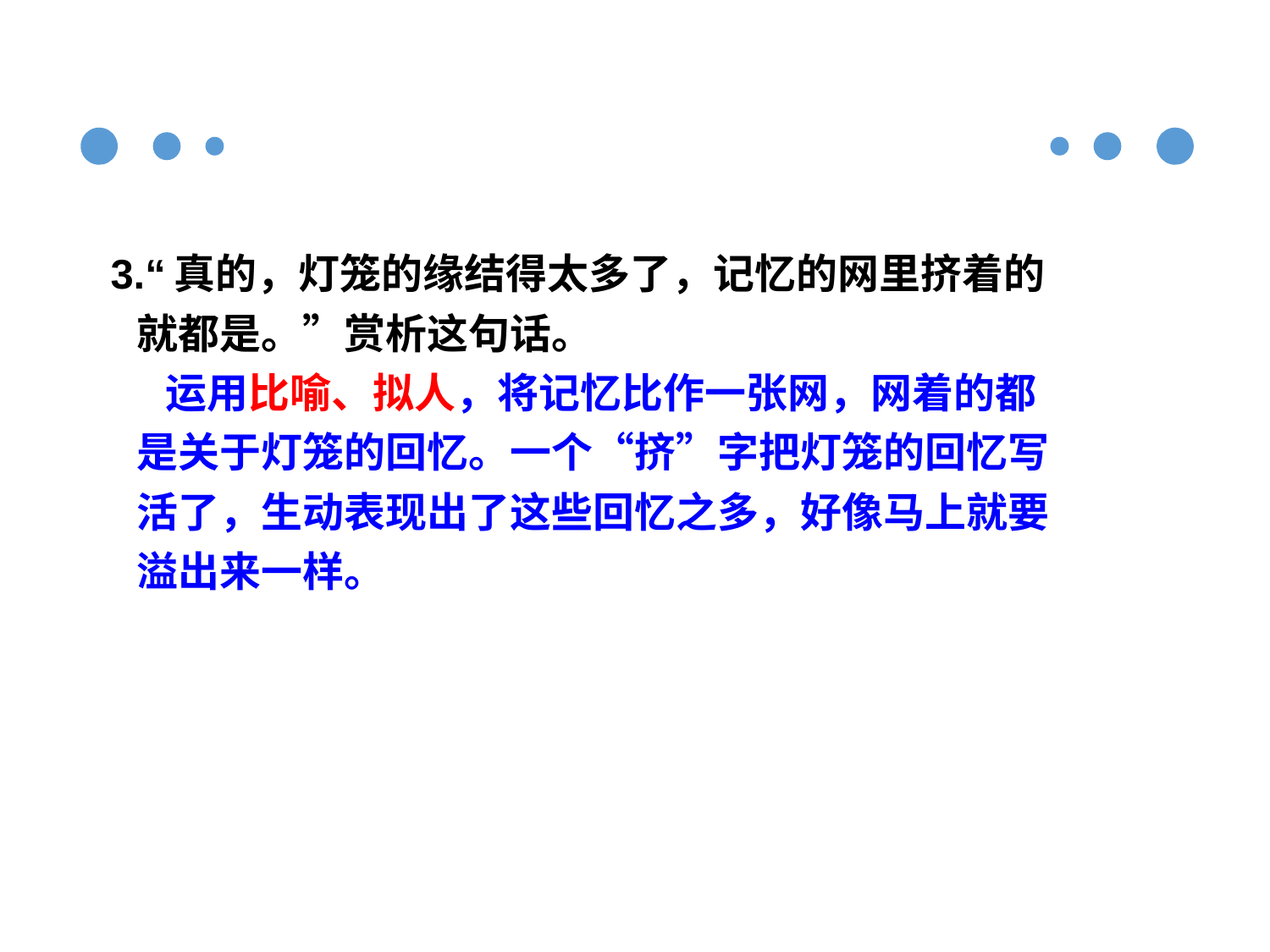

3.“真的，灯笼的缘结得太多了，记忆的网里挤着的就都是。”赏析这句话。
     运用比喻、拟人，将记忆比作一张网，网着的都是关于灯笼的回忆。一个“挤”字把灯笼的回忆写活了，生动表现出了这些回忆之多，好像马上就要溢出来一样。